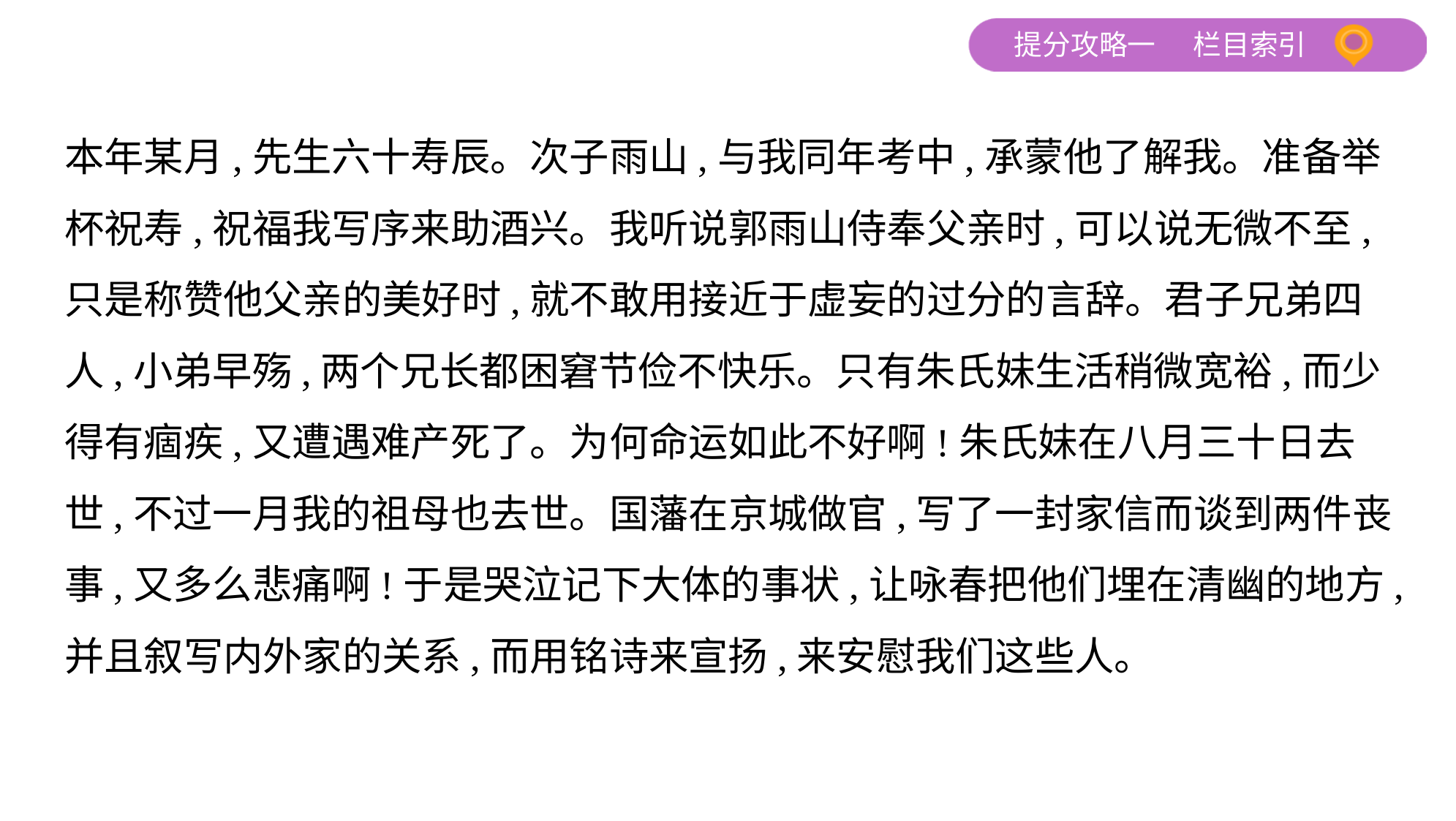

本年某月,先生六十寿辰。次子雨山,与我同年考中,承蒙他了解我。准备举
杯祝寿,祝福我写序来助酒兴。我听说郭雨山侍奉父亲时,可以说无微不至,
只是称赞他父亲的美好时,就不敢用接近于虚妄的过分的言辞。君子兄弟四
人,小弟早殇,两个兄长都困窘节俭不快乐。只有朱氏妹生活稍微宽裕,而少
得有痼疾,又遭遇难产死了。为何命运如此不好啊!朱氏妹在八月三十日去
世,不过一月我的祖母也去世。国藩在京城做官,写了一封家信而谈到两件丧
事,又多么悲痛啊!于是哭泣记下大体的事状,让咏春把他们埋在清幽的地方,
并且叙写内外家的关系,而用铭诗来宣扬,来安慰我们这些人。